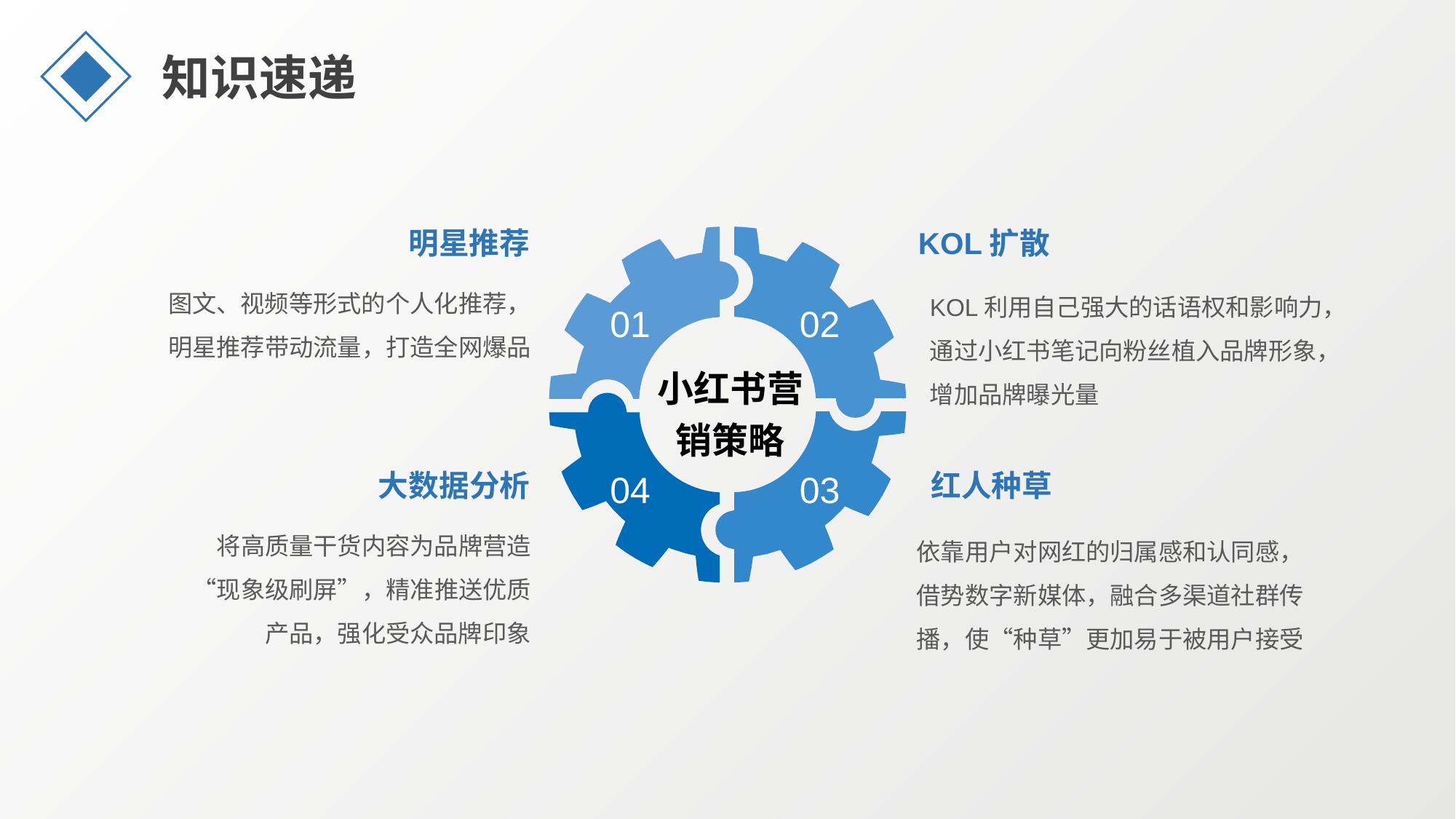

知识速递
明星推荐
KOL扩散

01
02
04
03
图文、视频等形式的个人化推荐，明星推荐带动流量，打造全网爆品
KOL利用自己强大的话语权和影响力，通过小红书笔记向粉丝植入品牌形象，增加品牌曝光量
小红书营销策略
大数据分析
红人种草
将高质量干货内容为品牌营造“现象级刷屏”，精准推送优质产品，强化受众品牌印象
依靠用户对网红的归属感和认同感，借势数字新媒体，融合多渠道社群传播，使“种草”更加易于被用户接受